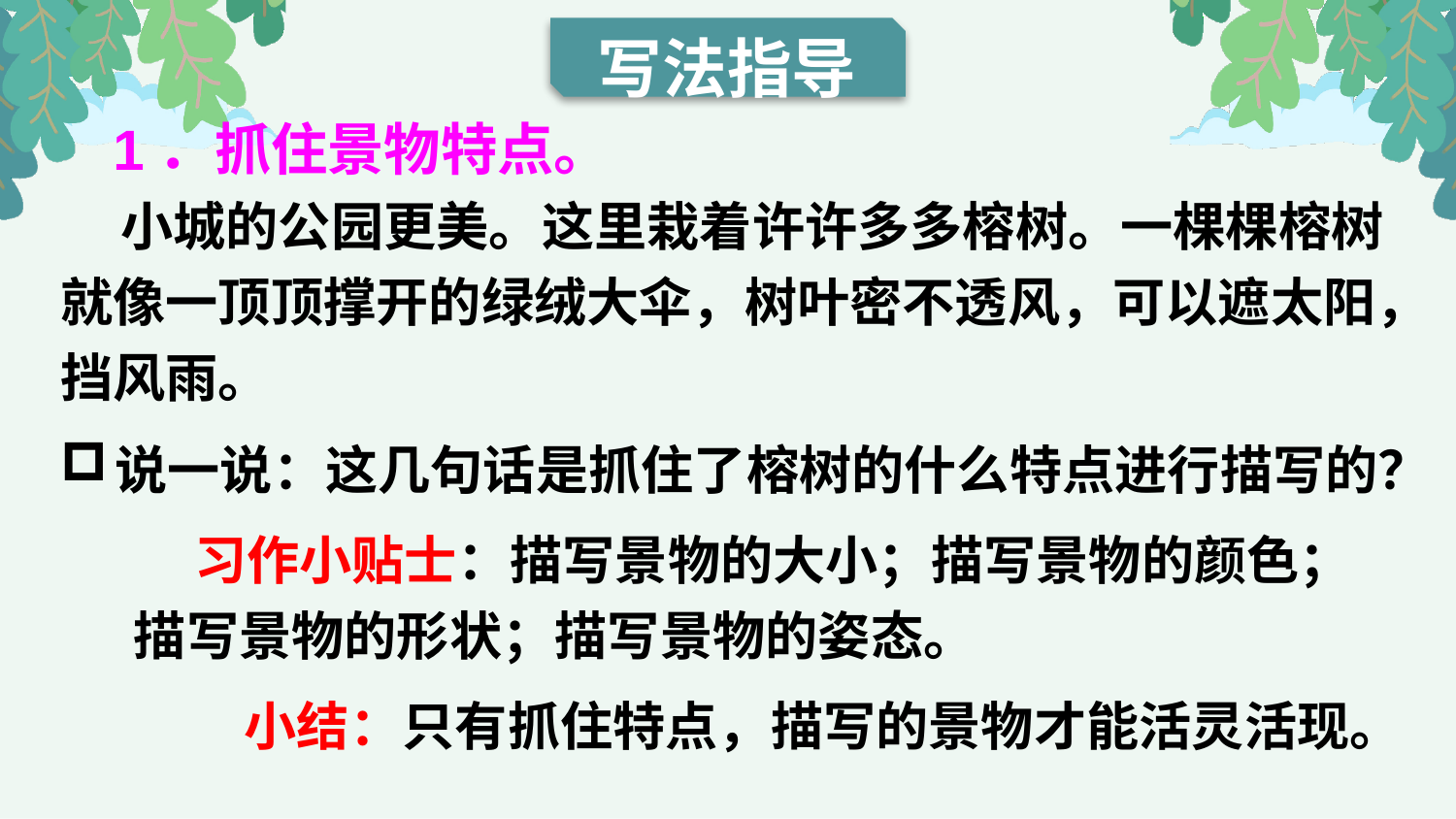

写法指导
1．抓住景物特点。
    小城的公园更美。这里栽着许许多多榕树。一棵棵榕树就像一顶顶撑开的绿绒大伞，树叶密不透风，可以遮太阳，挡风雨。
说一说：这几句话是抓住了榕树的什么特点进行描写的？
    习作小贴士：描写景物的大小；描写景物的颜色；描写景物的形状；描写景物的姿态。
小结：只有抓住特点，描写的景物才能活灵活现。